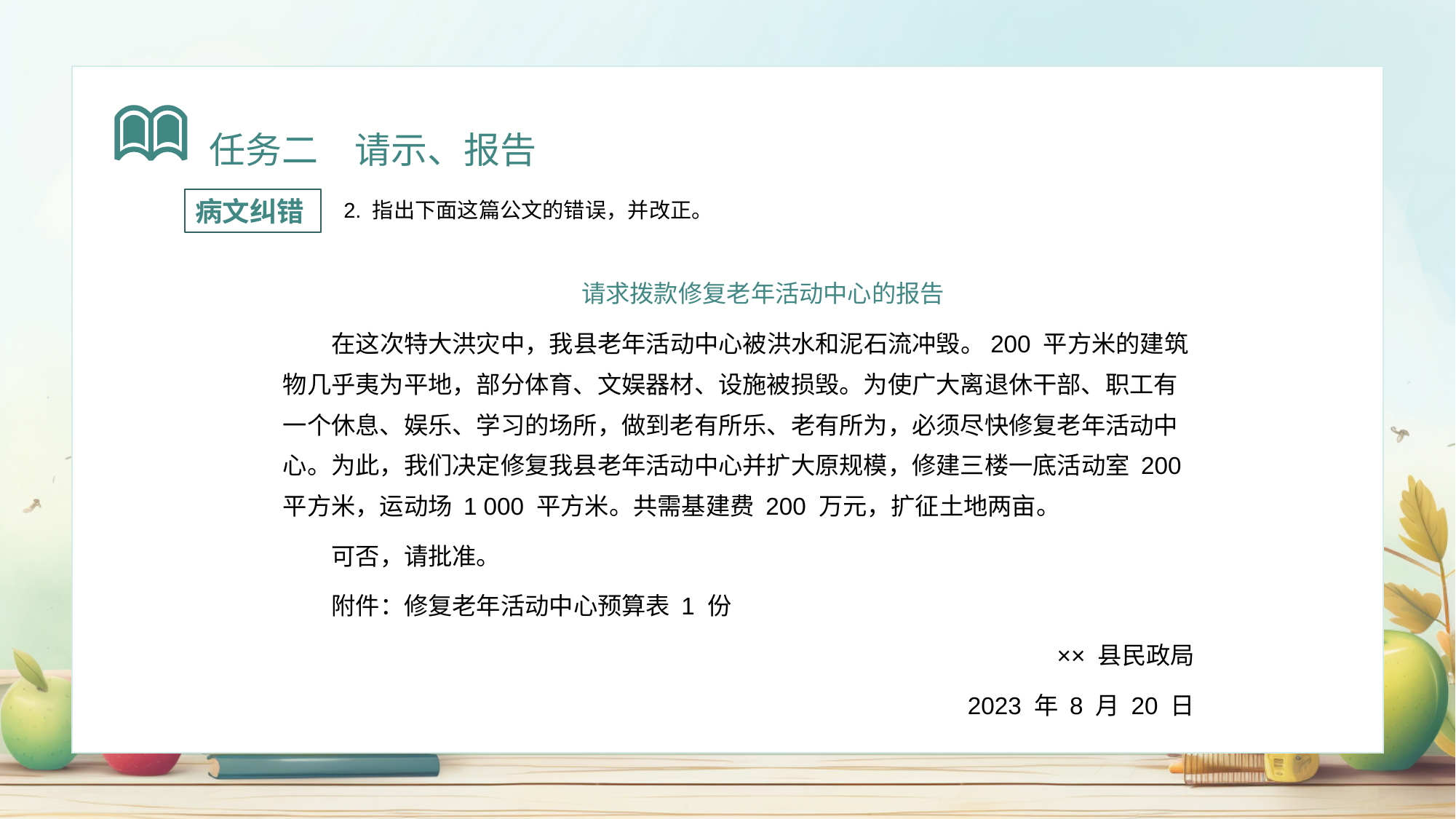

任务二　请示、报告

病文纠错
  2. 指出下面这篇公文的错误，并改正。
请求拨款修复老年活动中心的报告
在这次特大洪灾中，我县老年活动中心被洪水和泥石流冲毁。200 平方米的建筑物几乎夷为平地，部分体育、文娱器材、设施被损毁。为使广大离退休干部、职工有一个休息、娱乐、学习的场所，做到老有所乐、老有所为，必须尽快修复老年活动中心。为此，我们决定修复我县老年活动中心并扩大原规模，修建三楼一底活动室 200 平方米，运动场 1 000 平方米。共需基建费 200 万元，扩征土地两亩。
可否，请批准。
附件：修复老年活动中心预算表 1 份
×× 县民政局
2023 年 8 月 20 日